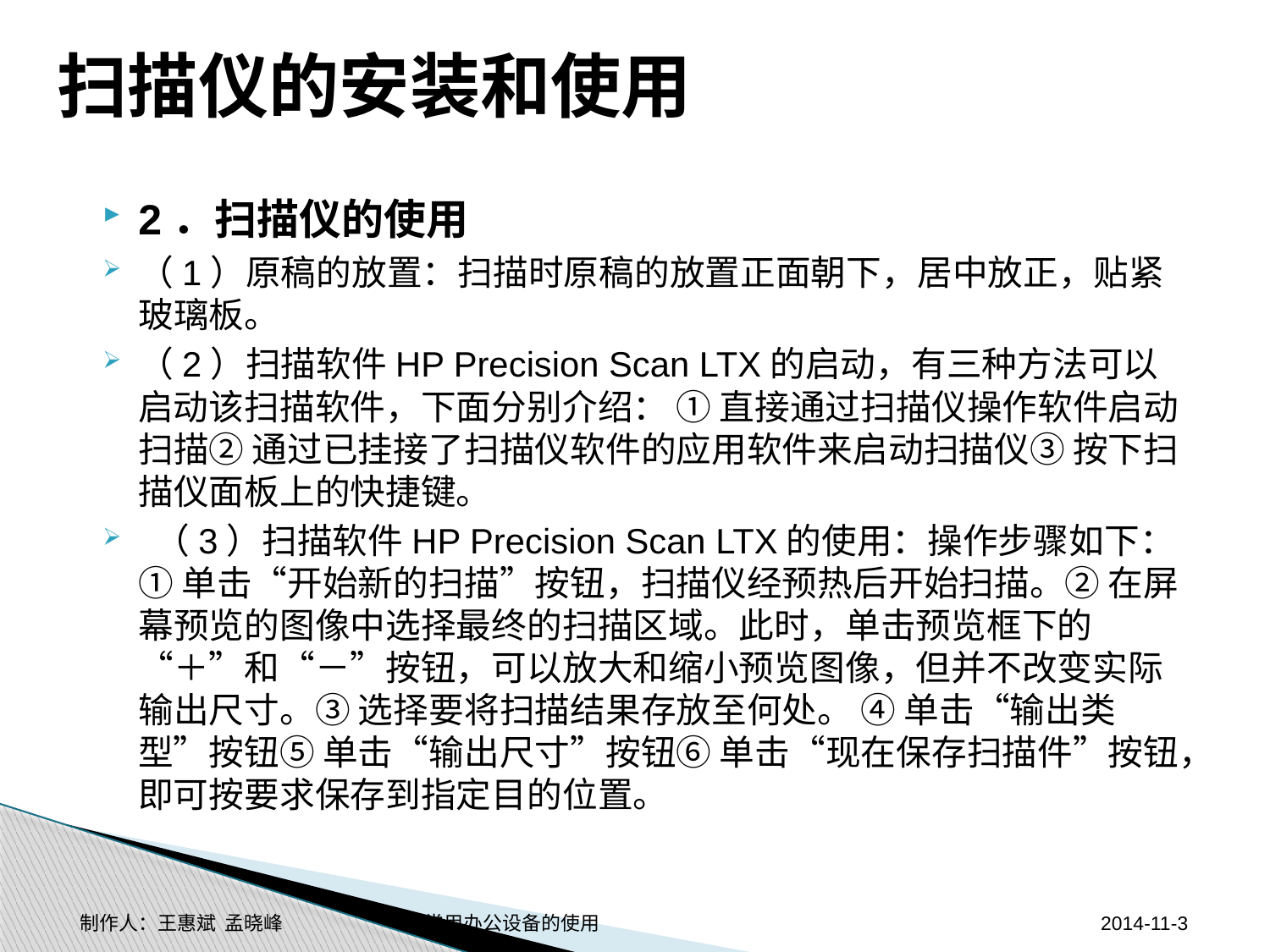

# 扫描仪的安装和使用
2．扫描仪的使用
（1）原稿的放置：扫描时原稿的放置正面朝下，居中放正，贴紧玻璃板。
（2）扫描软件HP Precision Scan LTX的启动，有三种方法可以启动该扫描软件，下面分别介绍： ① 直接通过扫描仪操作软件启动扫描② 通过已挂接了扫描仪软件的应用软件来启动扫描仪③ 按下扫描仪面板上的快捷键。
 （3）扫描软件HP Precision Scan LTX的使用：操作步骤如下：① 单击“开始新的扫描”按钮，扫描仪经预热后开始扫描。② 在屏幕预览的图像中选择最终的扫描区域。此时，单击预览框下的“＋”和“－”按钮，可以放大和缩小预览图像，但并不改变实际输出尺寸。③ 选择要将扫描结果存放至何处。 ④ 单击“输出类型”按钮⑤ 单击“输出尺寸”按钮⑥ 单击“现在保存扫描件”按钮，即可按要求保存到指定目的位置。

制作人：王惠斌  孟晓峰                                常用办公设备的使用
2014-11-3